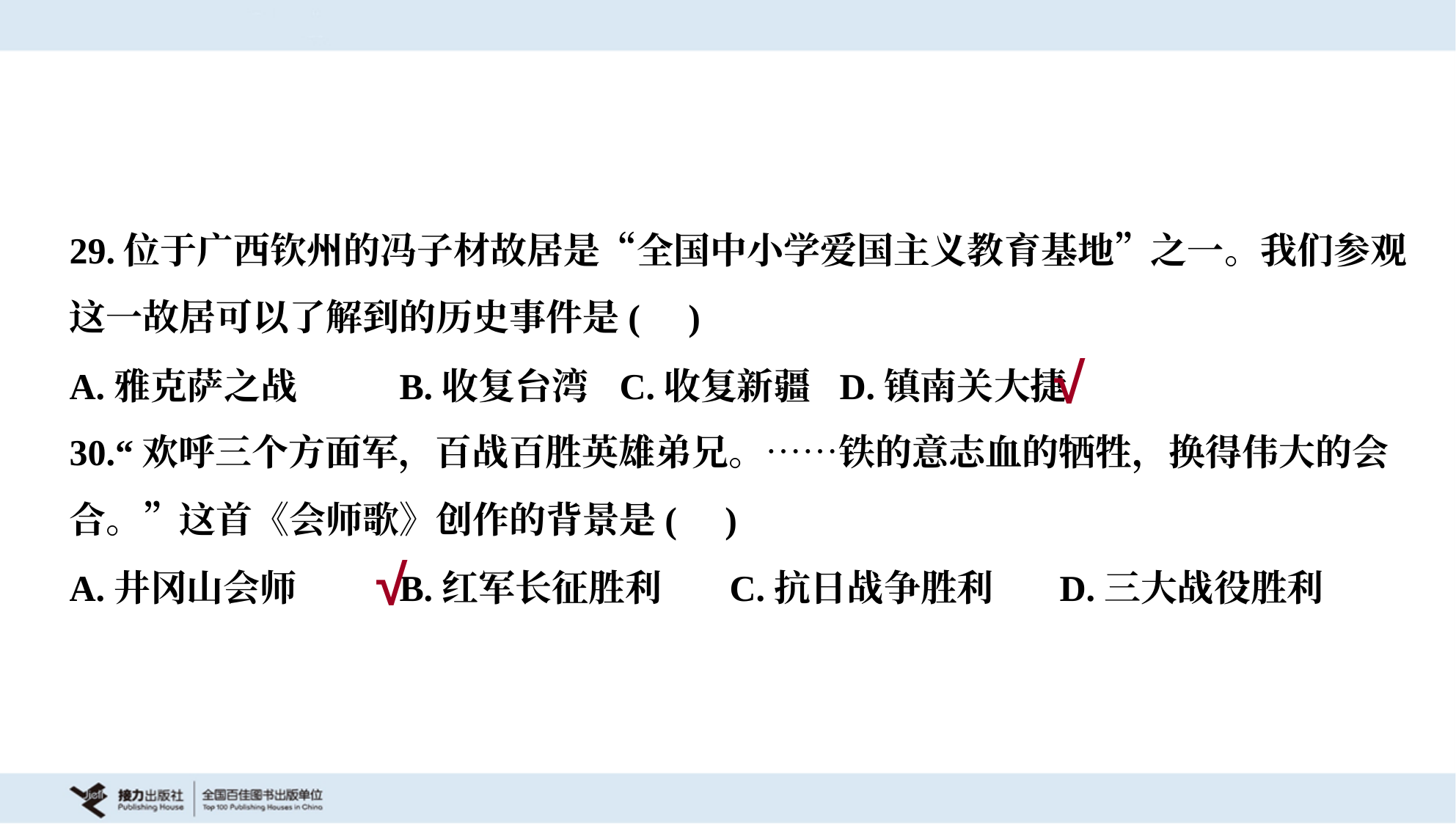

29.位于广西钦州的冯子材故居是“全国中小学爱国主义教育基地”之一。我们参观
这一故居可以了解到的历史事件是(     )
A.雅克萨之战	B.收复台湾	C.收复新疆	D.镇南关大捷
√
30.“欢呼三个方面军，百战百胜英雄弟兄。……铁的意志血的牺牲，换得伟大的会
合。”这首《会师歌》创作的背景是(     )
A.井冈山会师	B.红军长征胜利	C.抗日战争胜利	D.三大战役胜利
√